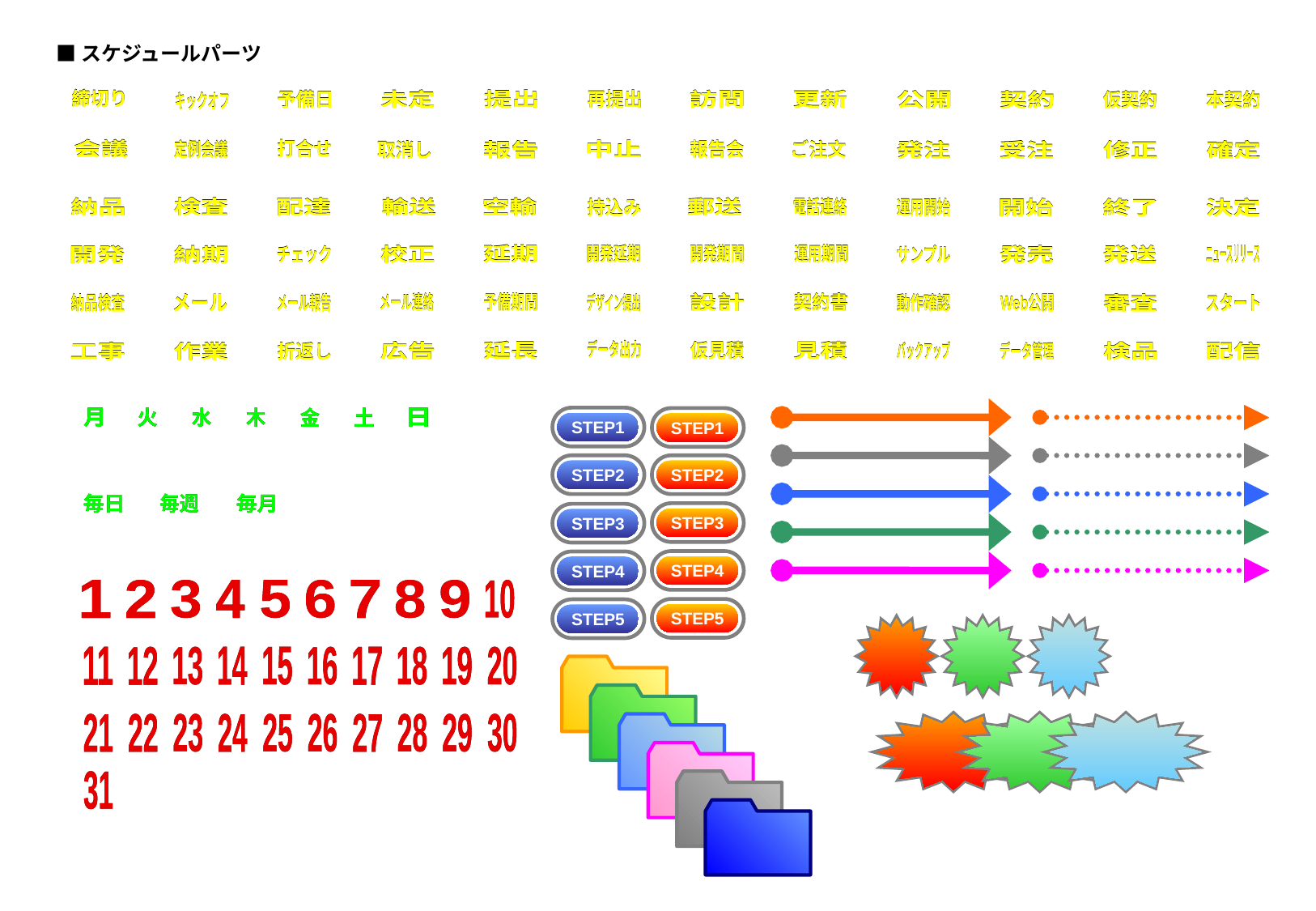

■スケジュールパーツ
締切り
締切り
未定
未定
提出
提出
再提出
再提出
訪問
訪問
更新
更新
予備日
予備日
公開
公開
契約
仮契約
本契約
契約
仮契約
本契約
キックオフ
キックオフ
会議
会議
打合せ
打合せ
定例会議
定例会議
中止
中止
報告会
報告会
ご注文
ご注文
取消し
取消し
報告
報告
発注
発注
受注
受注
修正
修正
確定
確定
納品
納品
検査
検査
配達
配達
輸送
輸送
空輸
空輸
郵送
郵送
電話連絡
電話連絡
持込み
持込み
運用開始
運用開始
開始
開始
終了
終了
決定
決定
延期
延期
開発延期
開発延期
開発期間
開発期間
運用期間
運用期間
校正
校正
サンプル
サンプル
発売
発売
発送
発送
ニュースリリース
ニュースリリース
開発
開発
納期
納期
チェック
チェック
メール連絡
メール連絡
予備期間
予備期間
設計
設計
契約書
契約書
納品検査
納品検査
メール
メール
メール報告
メール報告
デザイン提出
デザイン提出
動作確認
動作確認
Web公開
Web公開
審査
審査
スタート
スタート
データ出力
データ出力
延長
延長
仮見積
仮見積
見積
見積
広告
広告
バックアップ
バックアップ
データ管理
データ管理
検品
検品
配信
配信
工事
工事
作業
作業
折返し
折返し
月
月
火
火
水
水
木
木
金
金
土
土
日
日

STEP1

STEP1

STEP2

STEP2

毎日
毎日
毎週
毎週
毎月
毎月

STEP3

STEP3

STEP4

STEP4

1
1
2
2
3
3
4
4
5
5
6
6
7
7
8
8
9
9
10
10

STEP5

STEP5

11
11
12
12
13
13
14
14
15
15
16
16
17
17
18
18
19
19
20
20

21
21
22
22
23
23
24
24
25
25
26
26
27
27
28
28
29
29
30
30

31
31